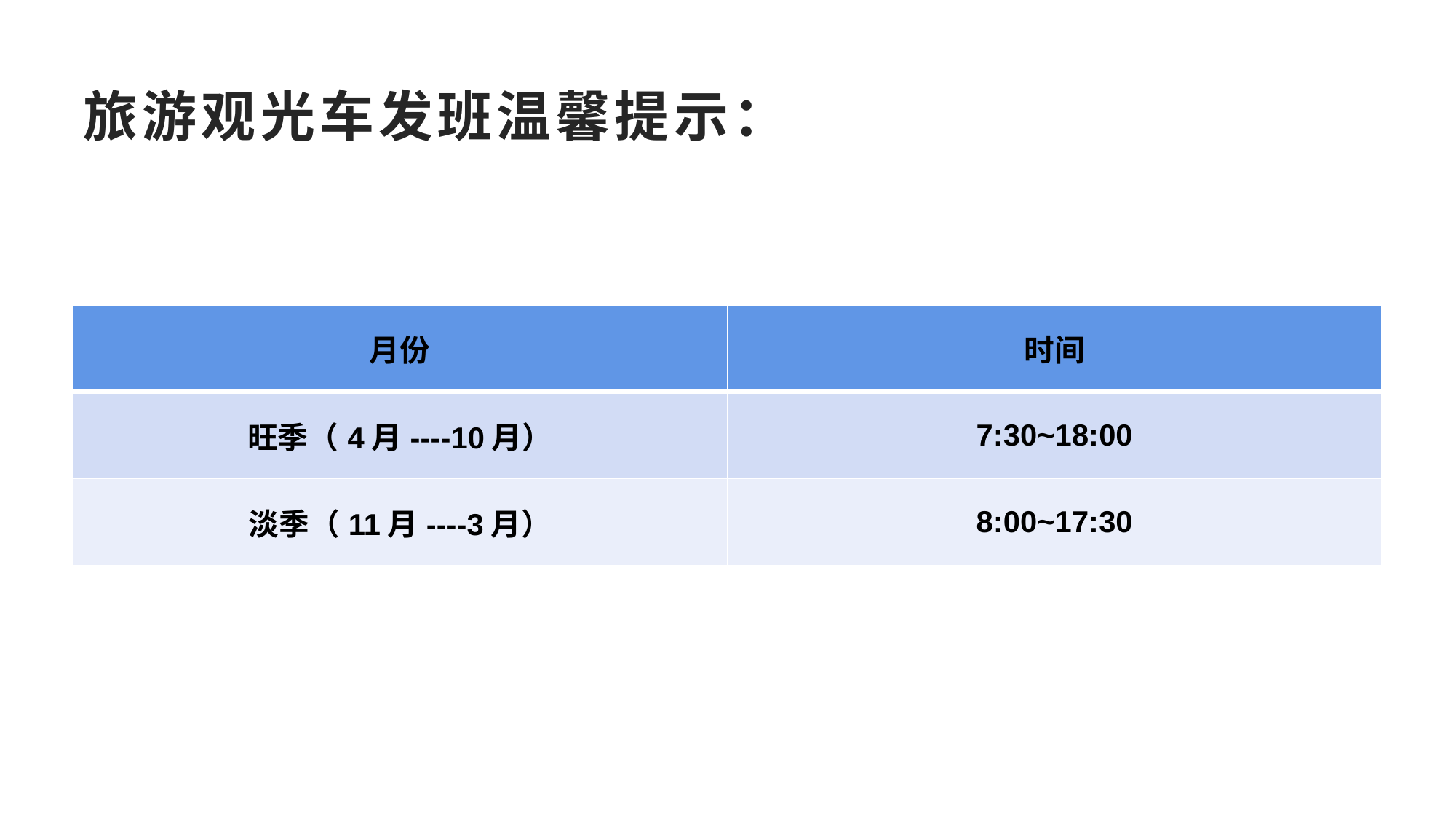

# 旅游观光车发班温馨提示：
| 月份 | 时间 |
| --- | --- |
| 旺季（4月----10月） | 7:30~18:00 |
| 淡季（11月----3月） | 8:00~17:30 |